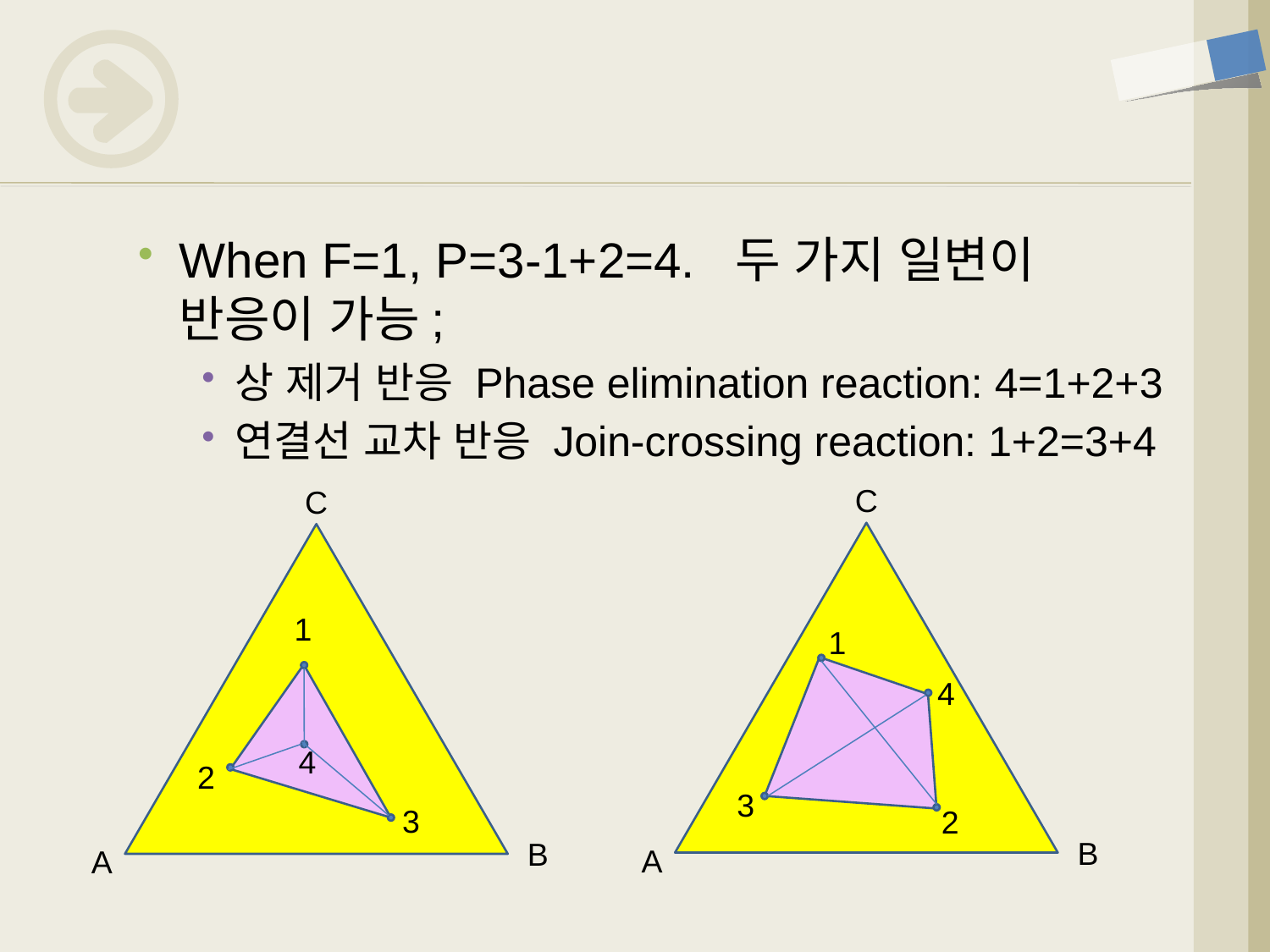

When F=1, P=3-1+2=4.  두 가지 일변이 반응이 가능;
상 제거 반응 Phase elimination reaction: 4=1+2+3
연결선 교차 반응 Join-crossing reaction: 1+2=3+4
C
C

1
1

4

4

2

3

3
2

B
B
A
A